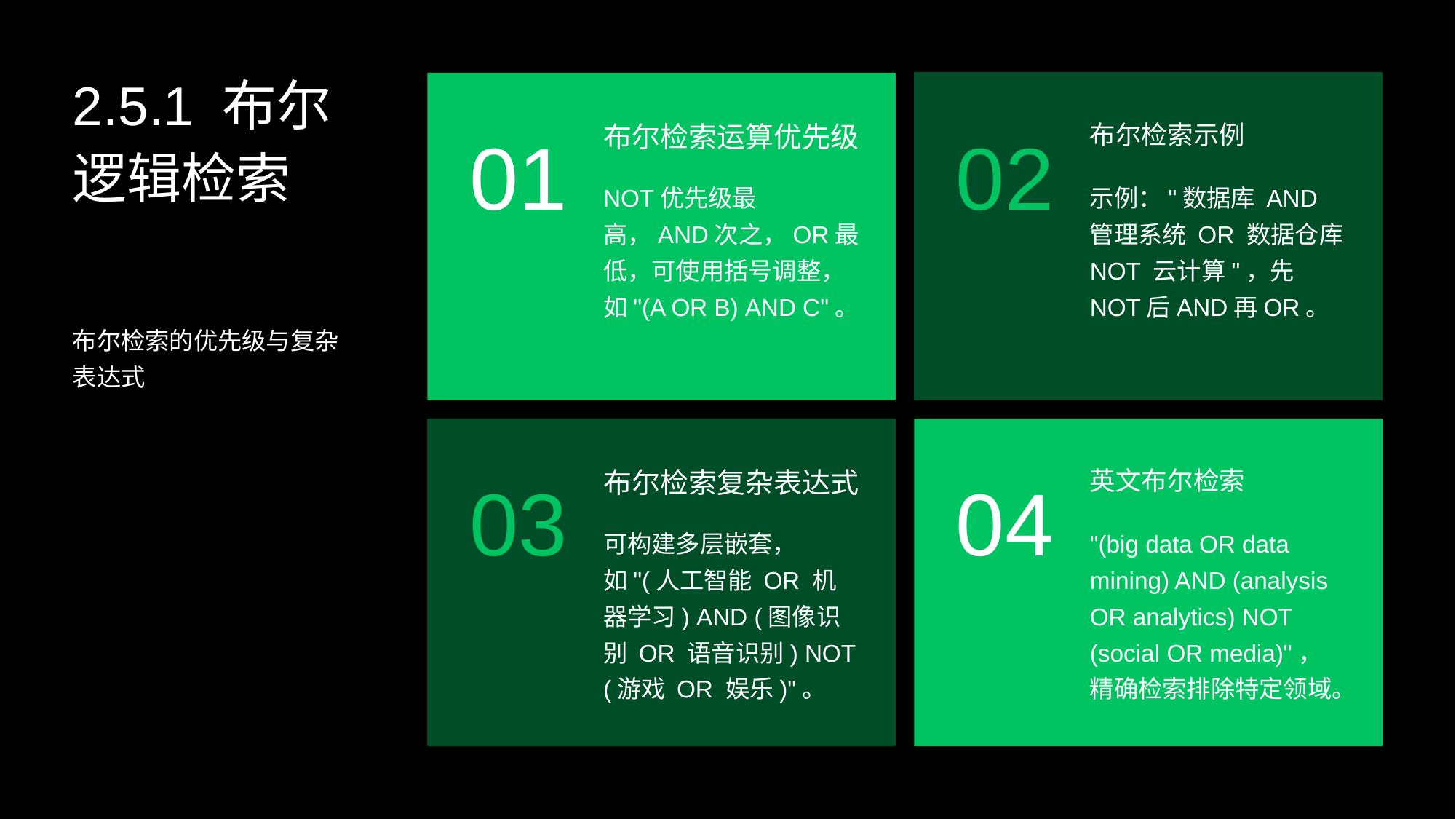

2.5.1 布尔逻辑检索

布尔检索运算优先级
布尔检索示例
01
02
NOT优先级最高，AND次之，OR最低，可使用括号调整，如"(A OR B) AND C"。
示例："数据库 AND 管理系统 OR 数据仓库 NOT 云计算"，先NOT后AND再OR。
布尔检索的优先级与复杂表达式

布尔检索复杂表达式
英文布尔检索
03
04
可构建多层嵌套，如"(人工智能 OR 机器学习) AND (图像识别 OR 语音识别) NOT (游戏 OR 娱乐)"。
"(big data OR data mining) AND (analysis OR analytics) NOT (social OR media)"，精确检索排除特定领域。